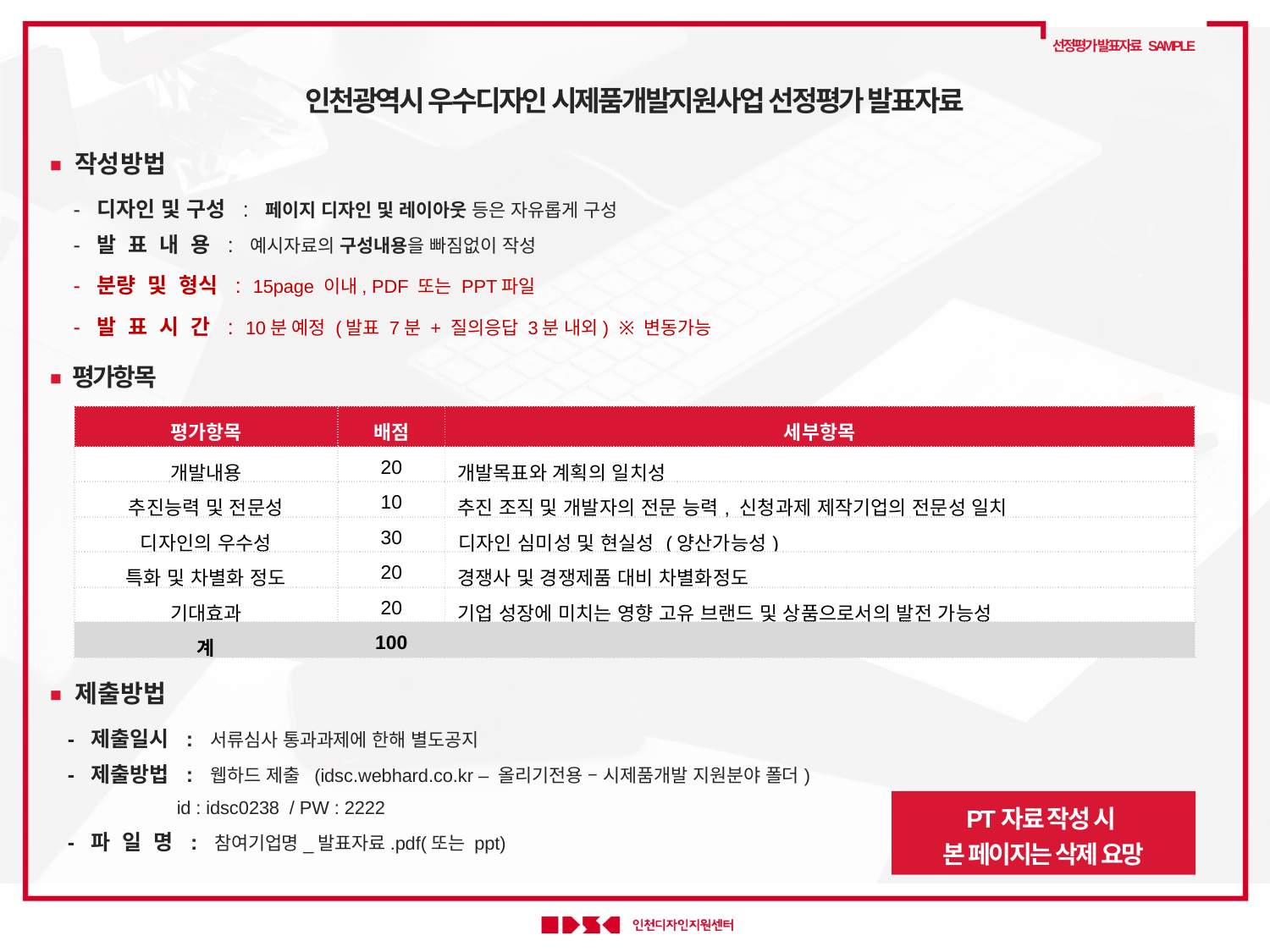

선정평가 발표자료 SAMPLE
인천광역시 우수디자인 시제품개발지원사업 선정평가 발표자료
◾ 작성방법
    -  디자인 및 구성  :  페이지 디자인 및 레이아웃 등은 자유롭게 구성
    -  발  표  내  용  :  예시자료의 구성내용을 빠짐없이 작성
    -  분량  및  형식  :  15page 이내, PDF 또는 PPT파일
    -  발  표  시  간  :  10분 예정 (발표 7분 + 질의응답 3분 내외)  ※ 변동가능
◾ 평가항목
| 평가항목 | 배점 | 세부항목 |
| --- | --- | --- |
| 개발내용 | 20 | 개발목표와 계획의 일치성 |
| 추진능력 및 전문성 | 10 | 추진 조직 및 개발자의 전문 능력, 신청과제 제작기업의 전문성 일치 |
| 디자인의 우수성 | 30 | 디자인 심미성 및 현실성 (양산가능성) |
| 특화 및 차별화 정도 | 20 | 경쟁사 및 경쟁제품 대비 차별화정도 |
| 기대효과 | 20 | 기업 성장에 미치는 영향 고유 브랜드 및 상품으로서의 발전 가능성 |
| 계 | 100 |  |
◾ 제출방법
   -  제출일시  :  서류심사 통과과제에 한해 별도공지
   -  제출방법  :  웹하드 제출  (idsc.webhard.co.kr – 올리기전용 – 시제품개발 지원분야 폴더)
                         id : idsc0238  / PW : 2222
   -  파  일  명  :  참여기업명_발표자료.pdf(또는 ppt)
PT자료 작성 시
본 페이지는 삭제 요망